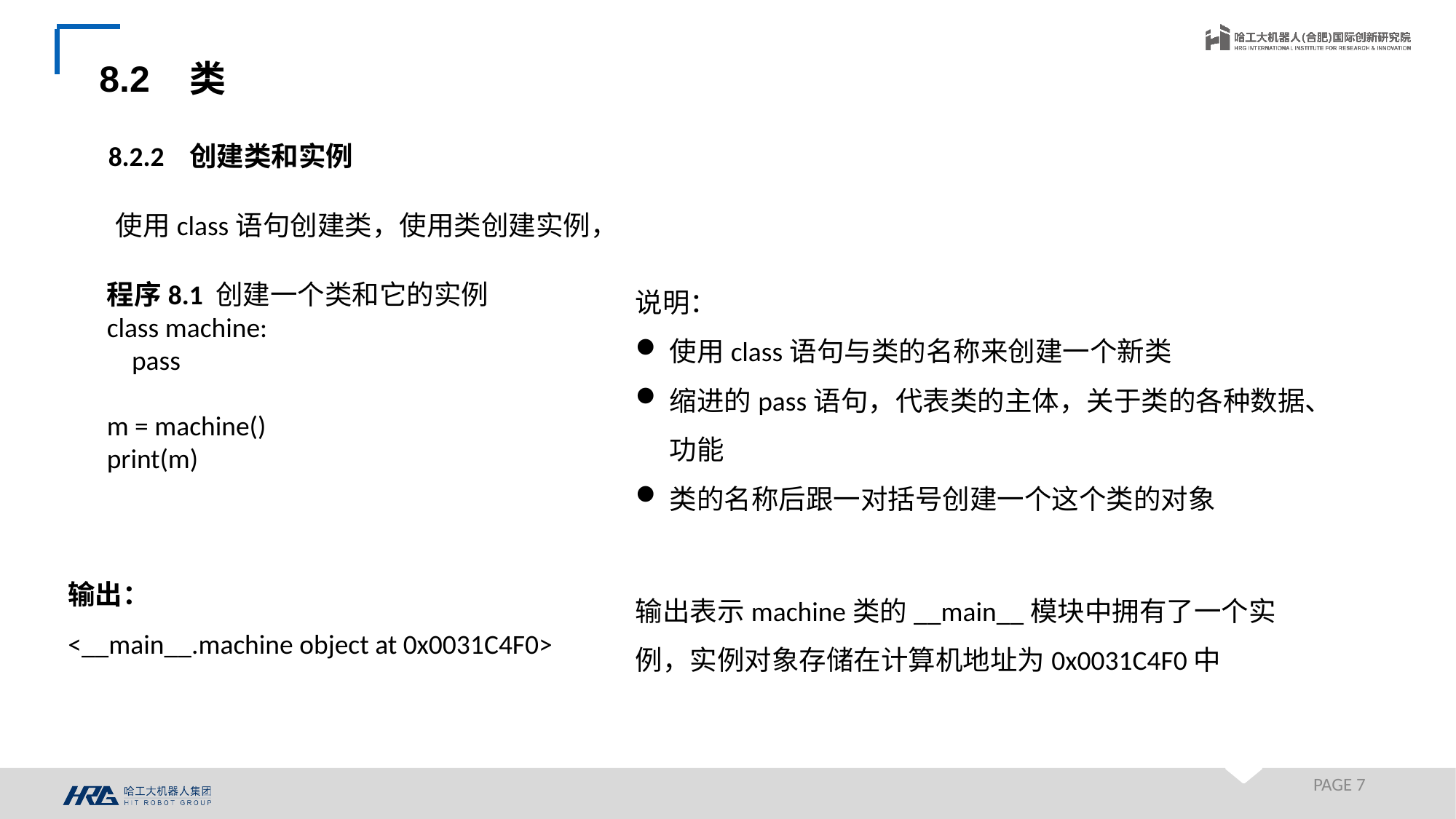

8.2   类
8.2.2   创建类和实例
使用class语句创建类，使用类创建实例，
说明：
使用class语句与类的名称来创建一个新类
缩进的pass语句，代表类的主体，关于类的各种数据、功能
类的名称后跟一对括号创建一个这个类的对象
程序8.1 创建一个类和它的实例
class machine:
    pass

m = machine()
print(m)
输出：
<__main__.machine object at 0x0031C4F0>
输出表示machine类的__main__模块中拥有了一个实例，实例对象存储在计算机地址为0x0031C4F0中